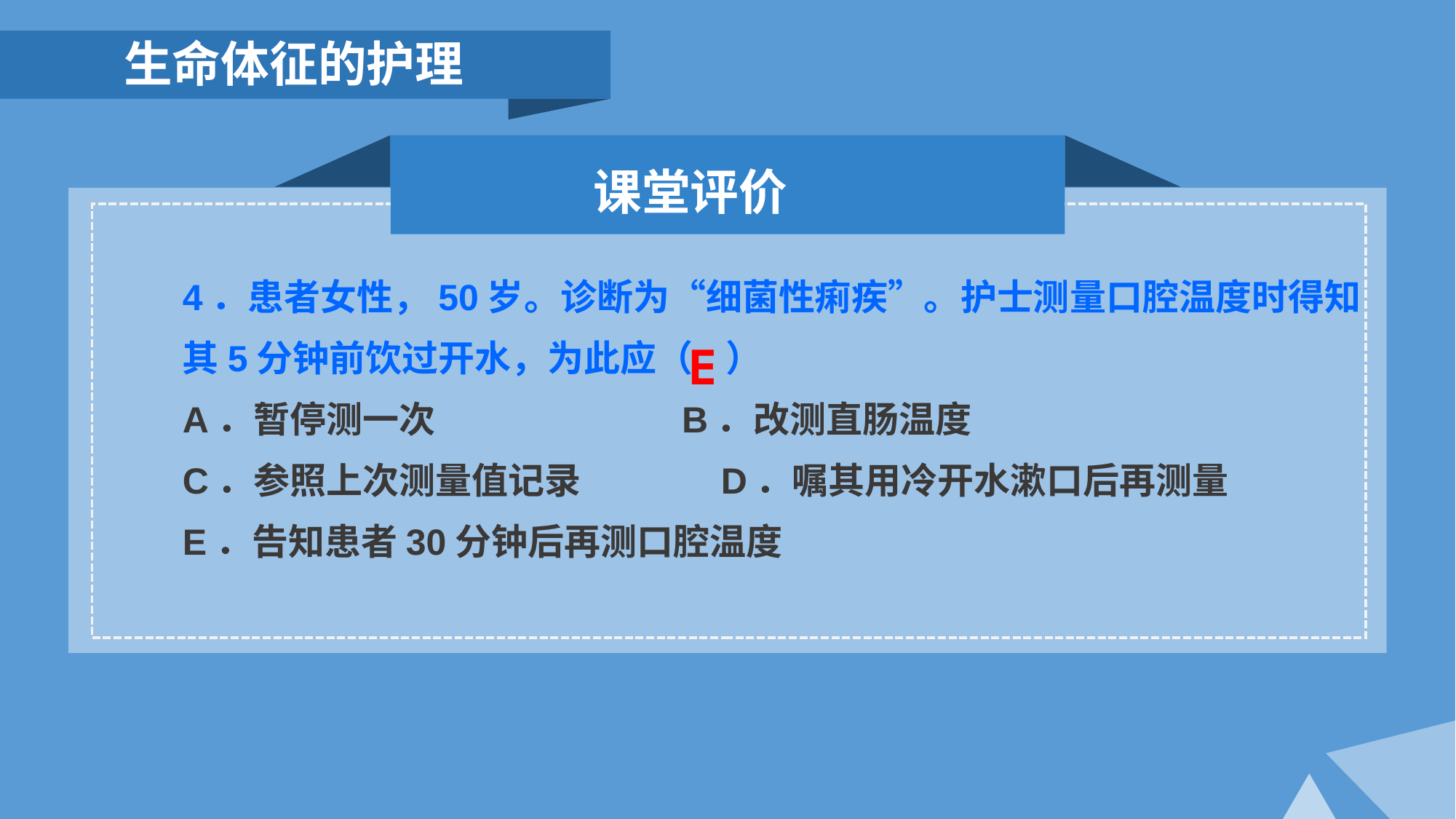

生命体征的护理

课堂评价

4．患者女性，50岁。诊断为“细菌性痢疾”。护士测量口腔温度时得知其5分钟前饮过开水，为此应（    ）
A．暂停测一次                             B．改测直肠温度
C．参照上次测量值记录                D．嘱其用冷开水漱口后再测量
E．告知患者30分钟后再测口腔温度
E